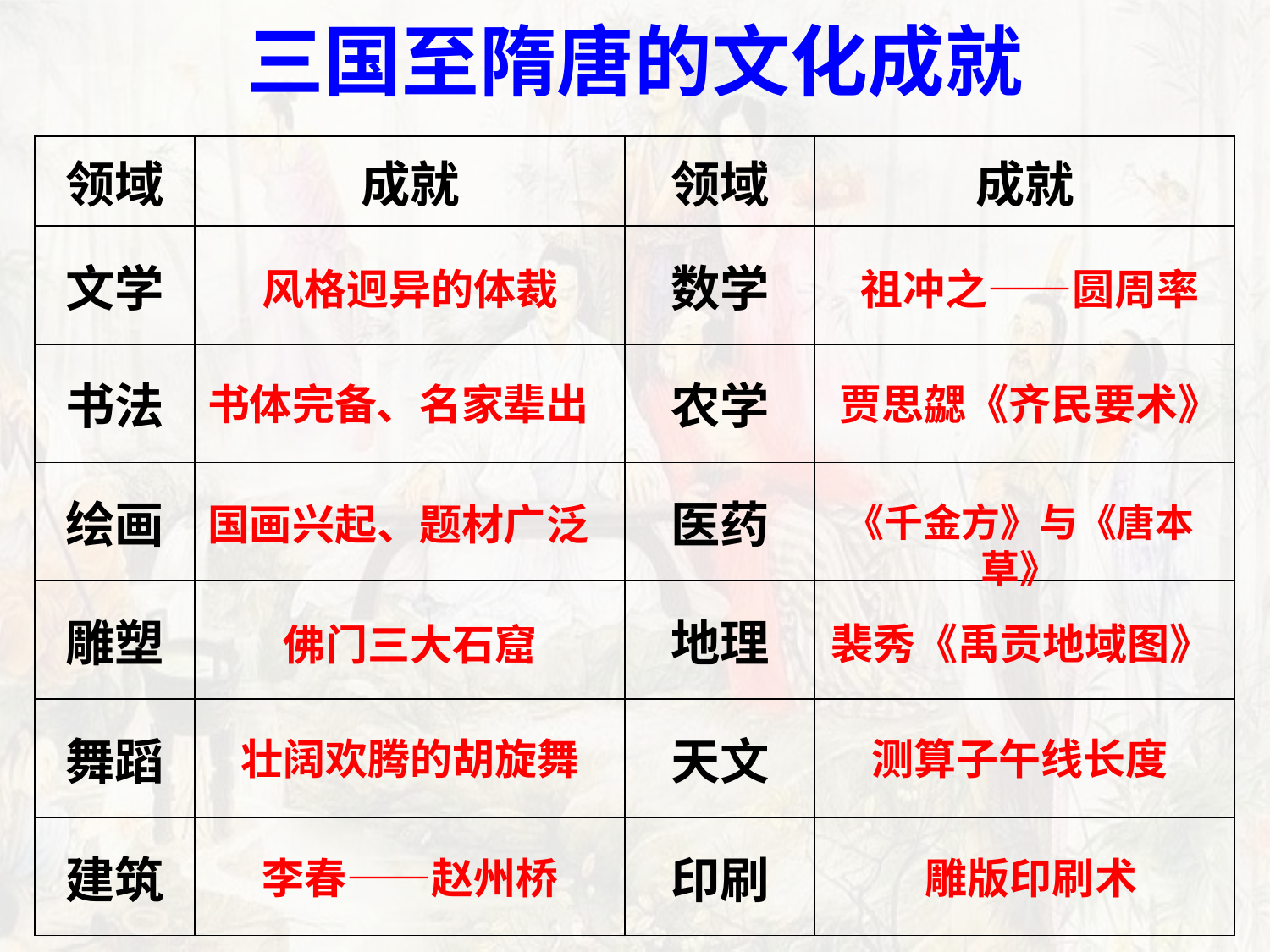

三国至隋唐的文化成就
| 领域 | 成就 | 领域 | 成就 |
| --- | --- | --- | --- |
| 文学 |  | 数学 |  |
| 书法 |  | 农学 |  |
| 绘画 |  | 医药 |  |
| 雕塑 |  | 地理 |  |
| 舞蹈 |  | 天文 |  |
| 建筑 |  | 印刷 |  |
风格迥异的体裁
祖冲之——圆周率
书体完备、名家辈出
贾思勰《齐民要术》
《千金方》与《唐本草》
国画兴起、题材广泛
裴秀《禹贡地域图》
佛门三大石窟
测算子午线长度
壮阔欢腾的胡旋舞
李春——赵州桥
雕版印刷术